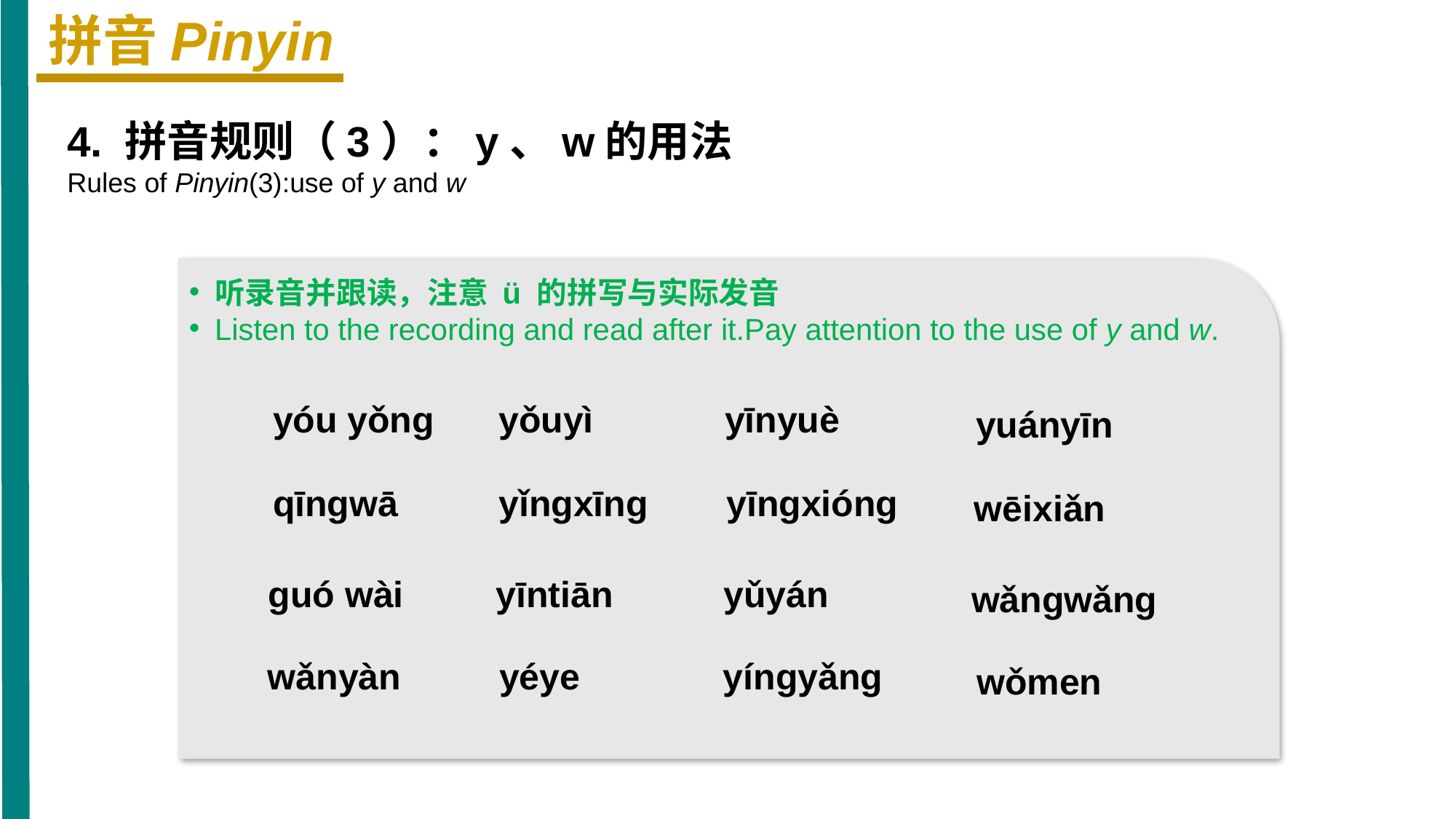

拼音Pinyin
4. 拼音规则（3）：y、w的用法
Rules of Pinyin(3):use of y and w

听录音并跟读，注意 ü 的拼写与实际发音
Listen to the recording and read after it.Pay attention to the use of y and w.
yóu yǒnɡ
yǒuyì
yīnyuè
yuányīn
qīngwā
yǐngxīnɡ
yīnɡxiónɡ
wēixiǎn
ɡuó wài
yīntiān
yǔyán
wǎnɡwǎnɡ
wǎnyàn
yéye
yínɡyǎnɡ
wǒmen